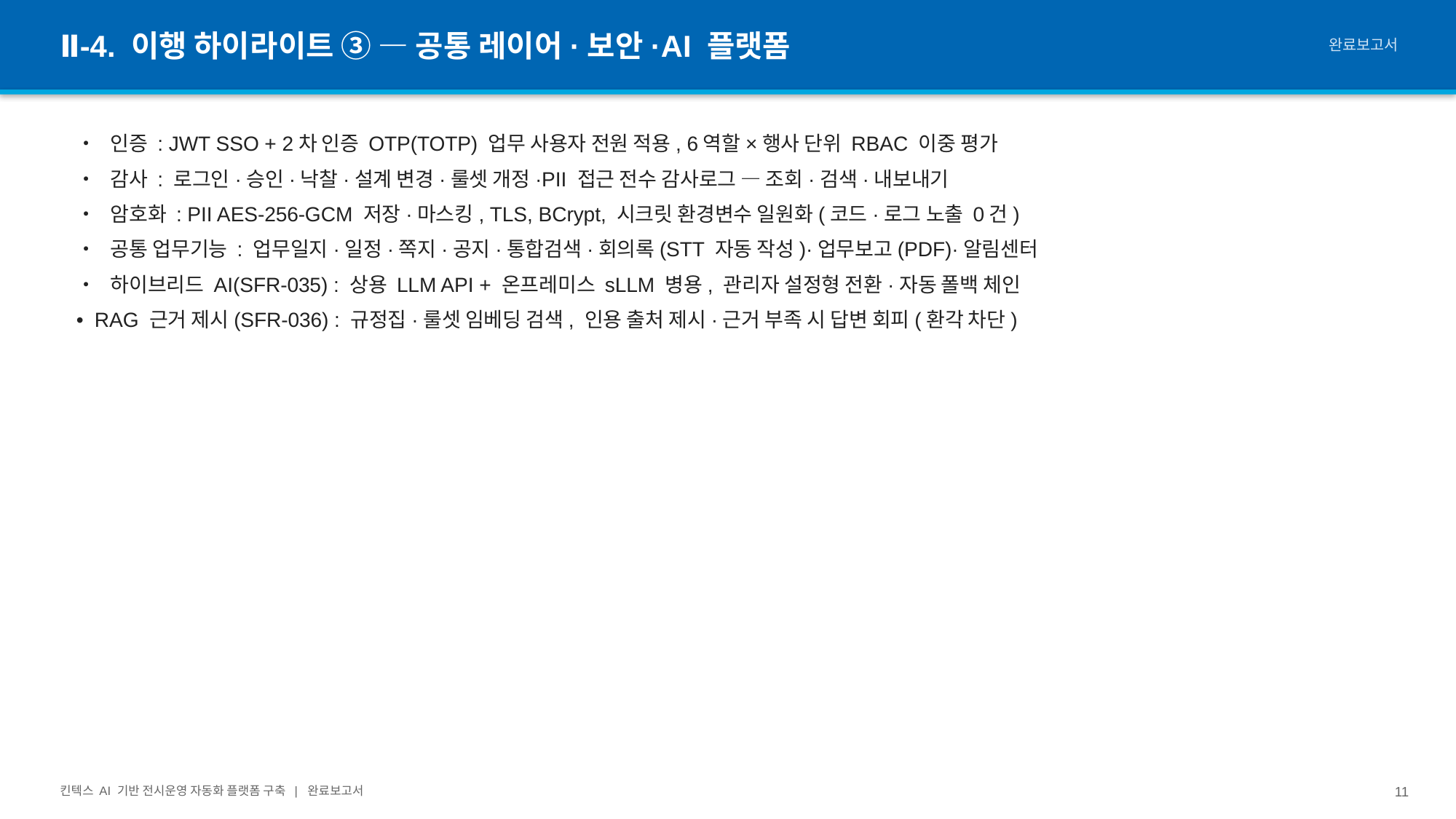

Ⅱ-4. 이행 하이라이트 ③ — 공통 레이어·보안·AI 플랫폼
완료보고서

•  인증 : JWT SSO + 2차 인증 OTP(TOTP) 업무 사용자 전원 적용, 6역할×행사 단위 RBAC 이중 평가
•  감사 : 로그인·승인·낙찰·설계 변경·룰셋 개정·PII 접근 전수 감사로그 — 조회·검색·내보내기
•  암호화 : PII AES-256-GCM 저장·마스킹, TLS, BCrypt, 시크릿 환경변수 일원화(코드·로그 노출 0건)
•  공통 업무기능 : 업무일지·일정·쪽지·공지·통합검색·회의록(STT 자동 작성)·업무보고(PDF)·알림센터
•  하이브리드 AI(SFR-035) : 상용 LLM API + 온프레미스 sLLM 병용, 관리자 설정형 전환·자동 폴백 체인
•  RAG 근거 제시(SFR-036) : 규정집·룰셋 임베딩 검색, 인용 출처 제시·근거 부족 시 답변 회피(환각 차단)
킨텍스 AI 기반 전시운영 자동화 플랫폼 구축  |  완료보고서
11